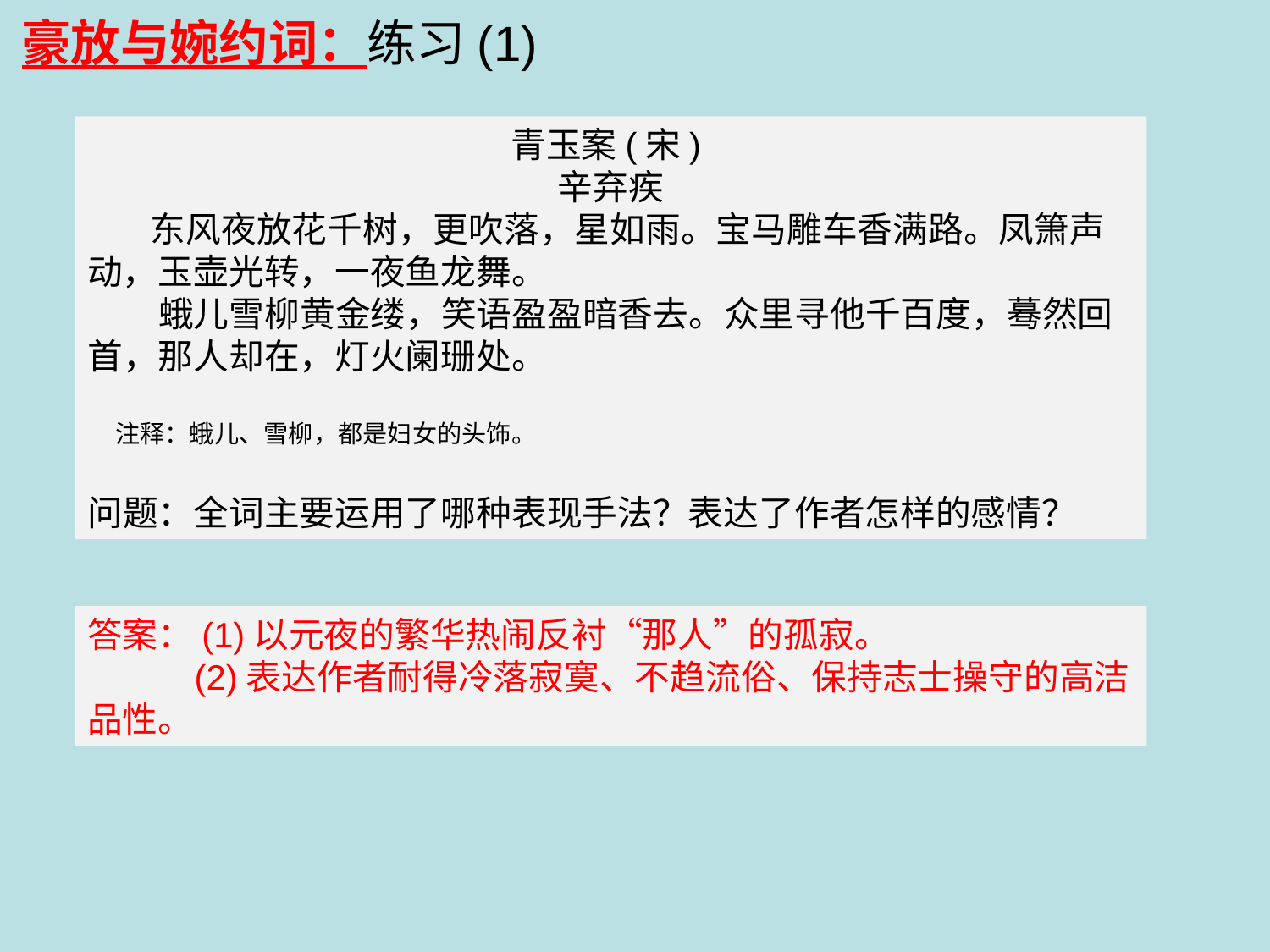

豪放与婉约词：练习(1)
青玉案(宋)
辛弃疾
       东风夜放花千树，更吹落，星如雨。宝马雕车香满路。凤箫声动，玉壶光转，一夜鱼龙舞。
        蛾儿雪柳黄金缕，笑语盈盈暗香去。众里寻他千百度，蓦然回首，那人却在，灯火阑珊处。

    注释：蛾儿、雪柳，都是妇女的头饰。

问题：全词主要运用了哪种表现手法？表达了作者怎样的感情？
答案：(1)以元夜的繁华热闹反衬“那人”的孤寂。
           (2)表达作者耐得冷落寂寞、不趋流俗、保持志士操守的高洁品性。